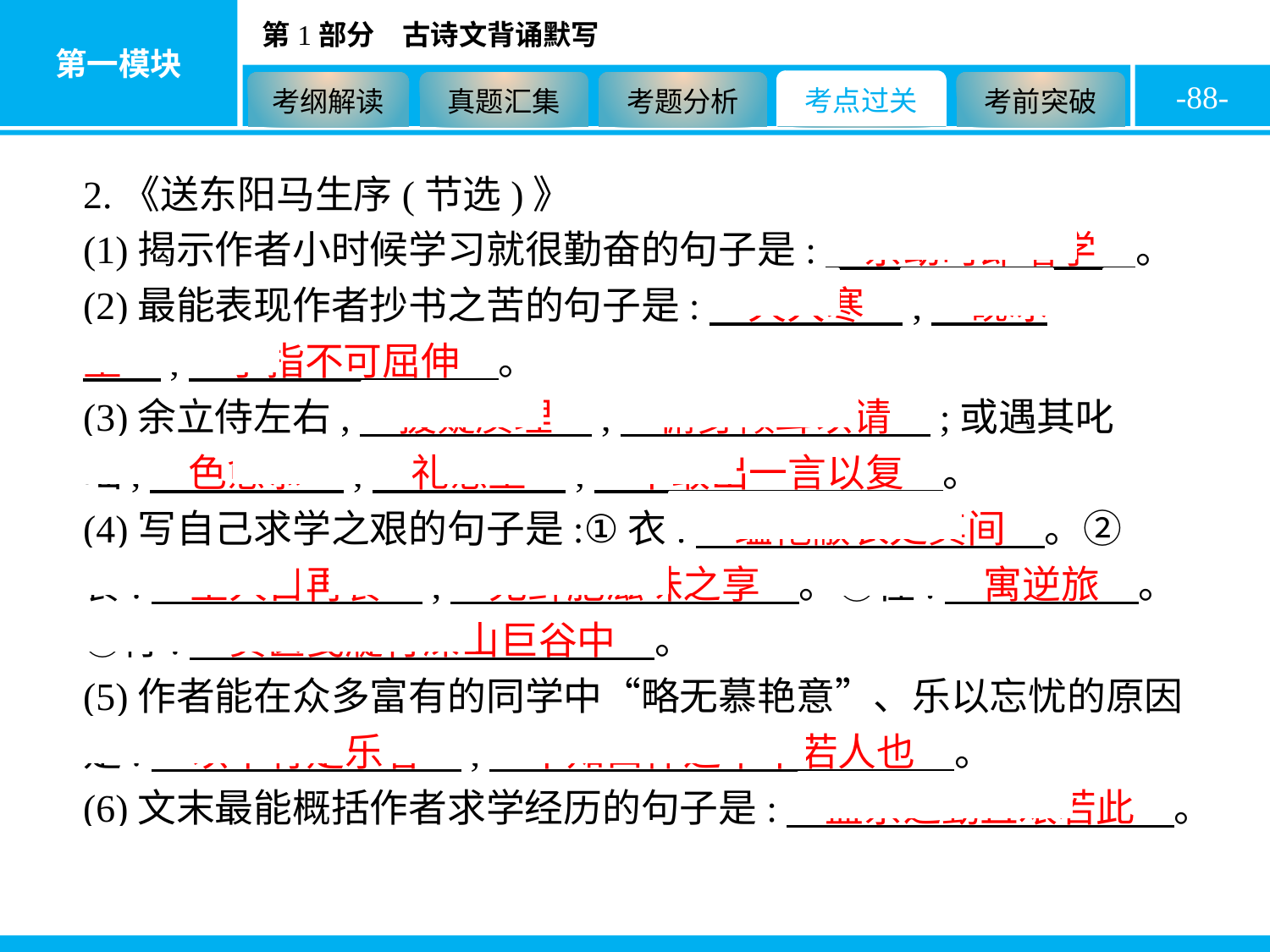

-88-
2.《送东阳马生序(节选)》
(1)揭示作者小时候学习就很勤奋的句子是:　余幼时即嗜学　。
(2)最能表现作者抄书之苦的句子是:　天大寒　,　砚冰坚　,　手指不可屈伸　。
(3)余立侍左右,　援疑质理　,　俯身倾耳以请　;或遇其叱咄,　色愈恭　,　礼愈至　,　不敢出一言以复　。
(4)写自己求学之艰的句子是:①衣:　缊袍敝衣处其间　。②食:　主人日再食　,　无鲜肥滋味之享　。③住:　寓逆旅　。④行:　负箧曳屣行深山巨谷中　。
(5)作者能在众多富有的同学中“略无慕艳意”、乐以忘忧的原因是:　以中有足乐者　,　不知口体之奉不若人也　。
(6)文末最能概括作者求学经历的句子是:　盖余之勤且艰若此　。